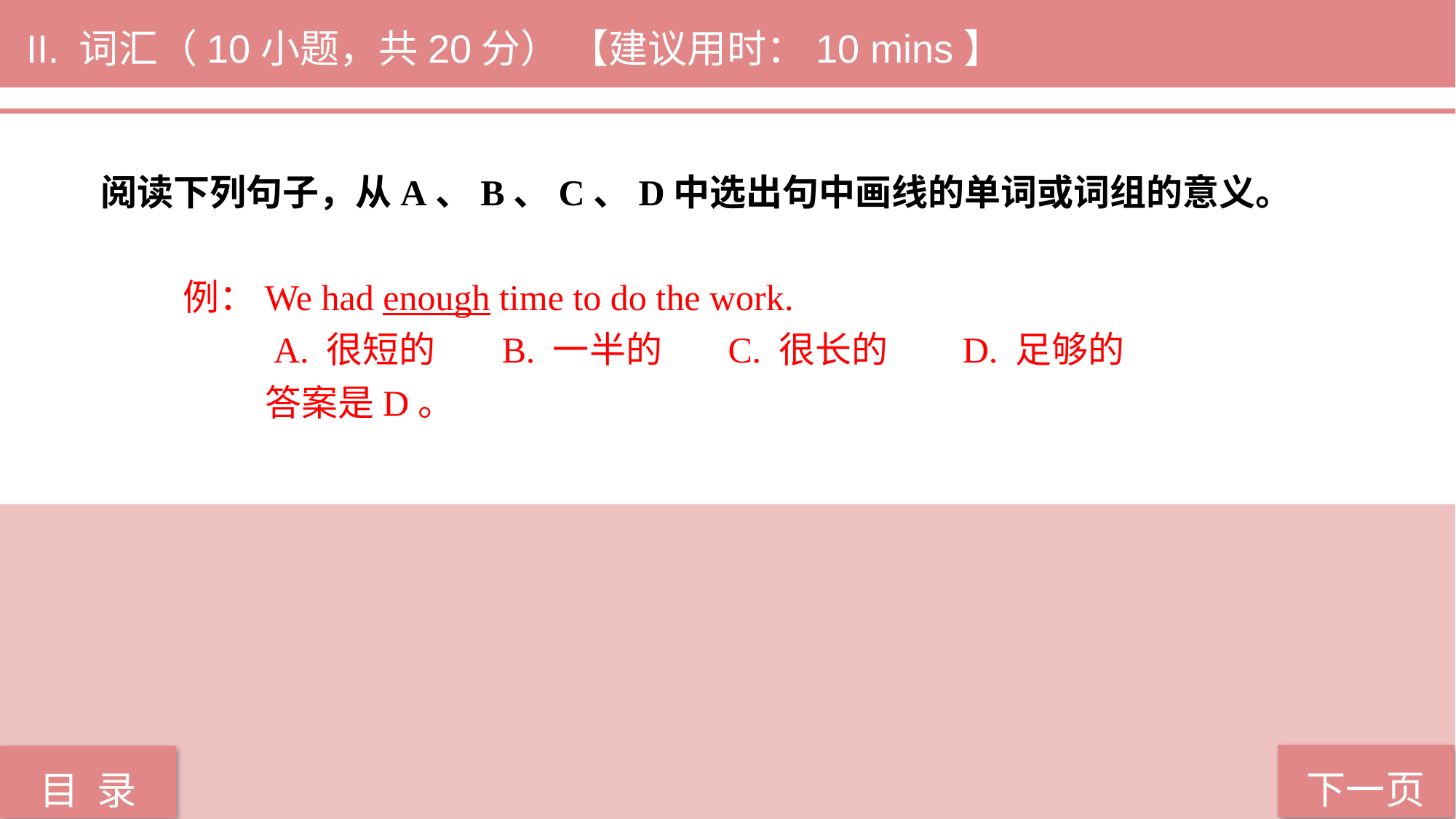

II. 词汇（10小题，共20分） 【建议用时：10 mins】
阅读下列句子，从A、B、C、D中选出句中画线的单词或词组的意义。

         例：We had enough time to do the work.
                   A. 很短的       B. 一半的       C. 很长的        D. 足够的
                   答案是D。